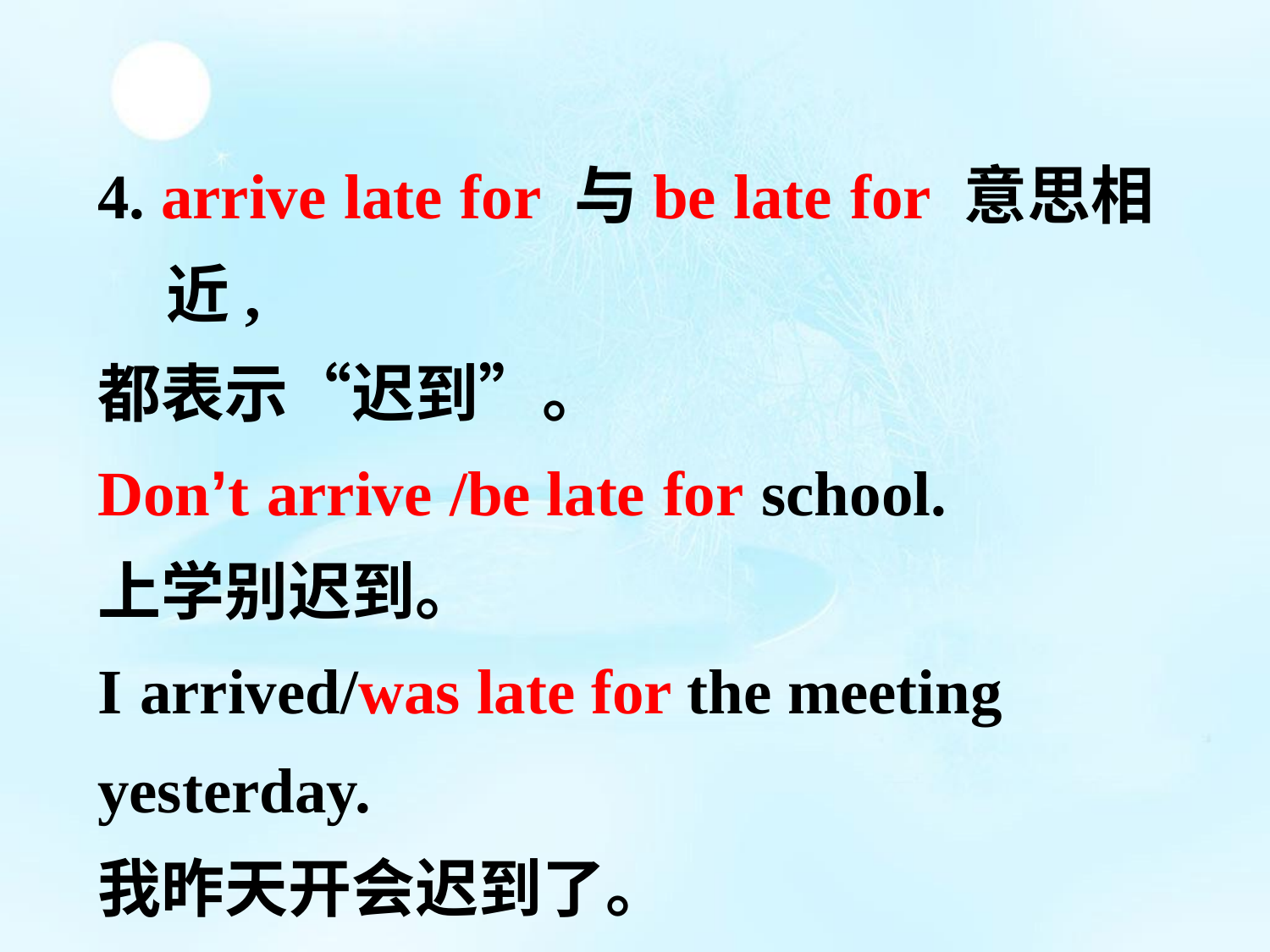

4. arrive late for 与be late for 意思相近,
都表示“迟到”。
Don’t arrive /be late for school.
上学别迟到。
I arrived/was late for the meeting
yesterday.
我昨天开会迟到了。